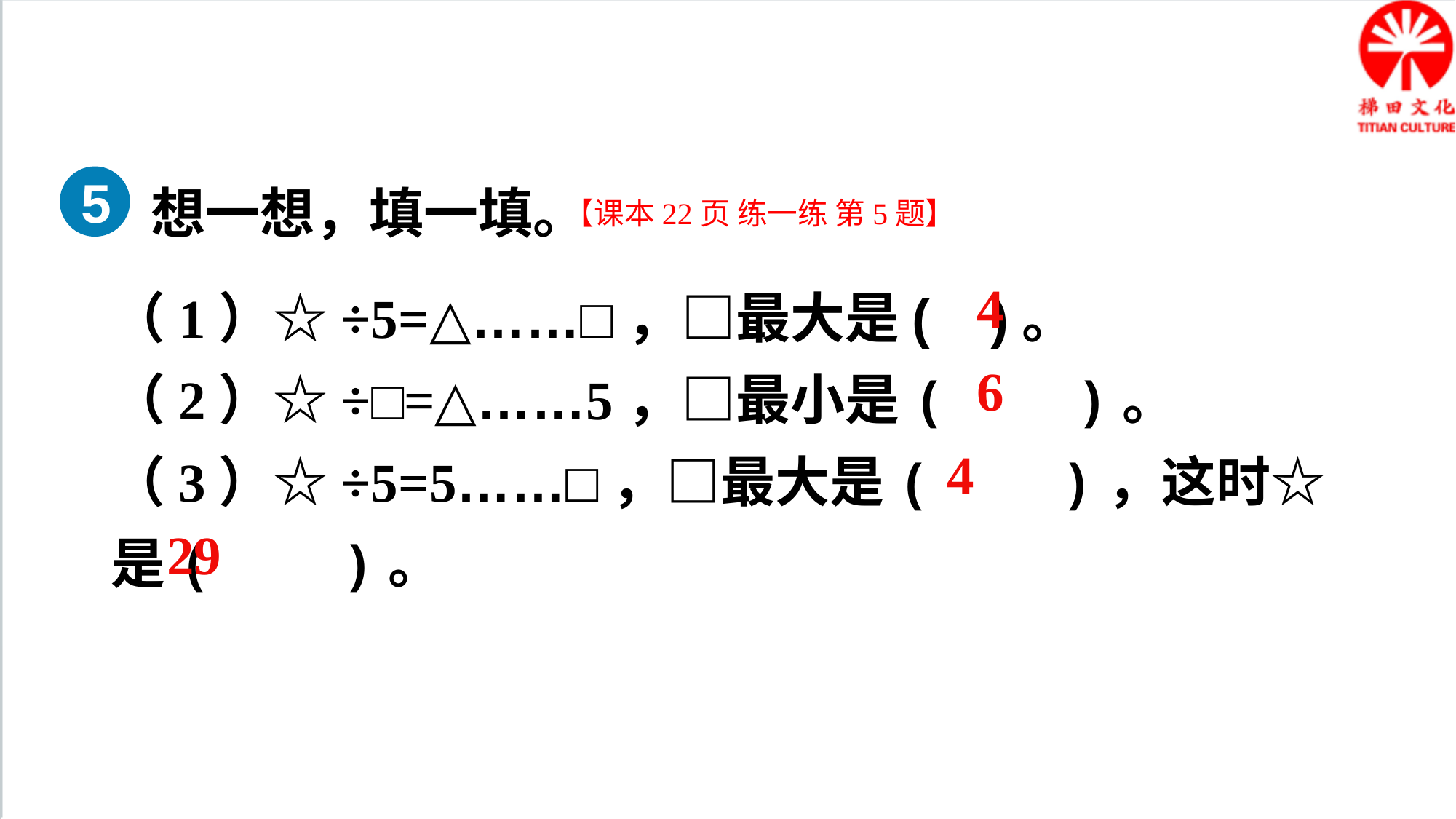

想一想，填一填。
5
【课本22页 练一练 第5题】
（1）☆÷5=△……□，□最大是(    )。
（2）☆÷□=△……5，□最小是(    )。
（3）☆÷5=5……□，□最大是(    )，这时☆是(    )。
4
6
4
29